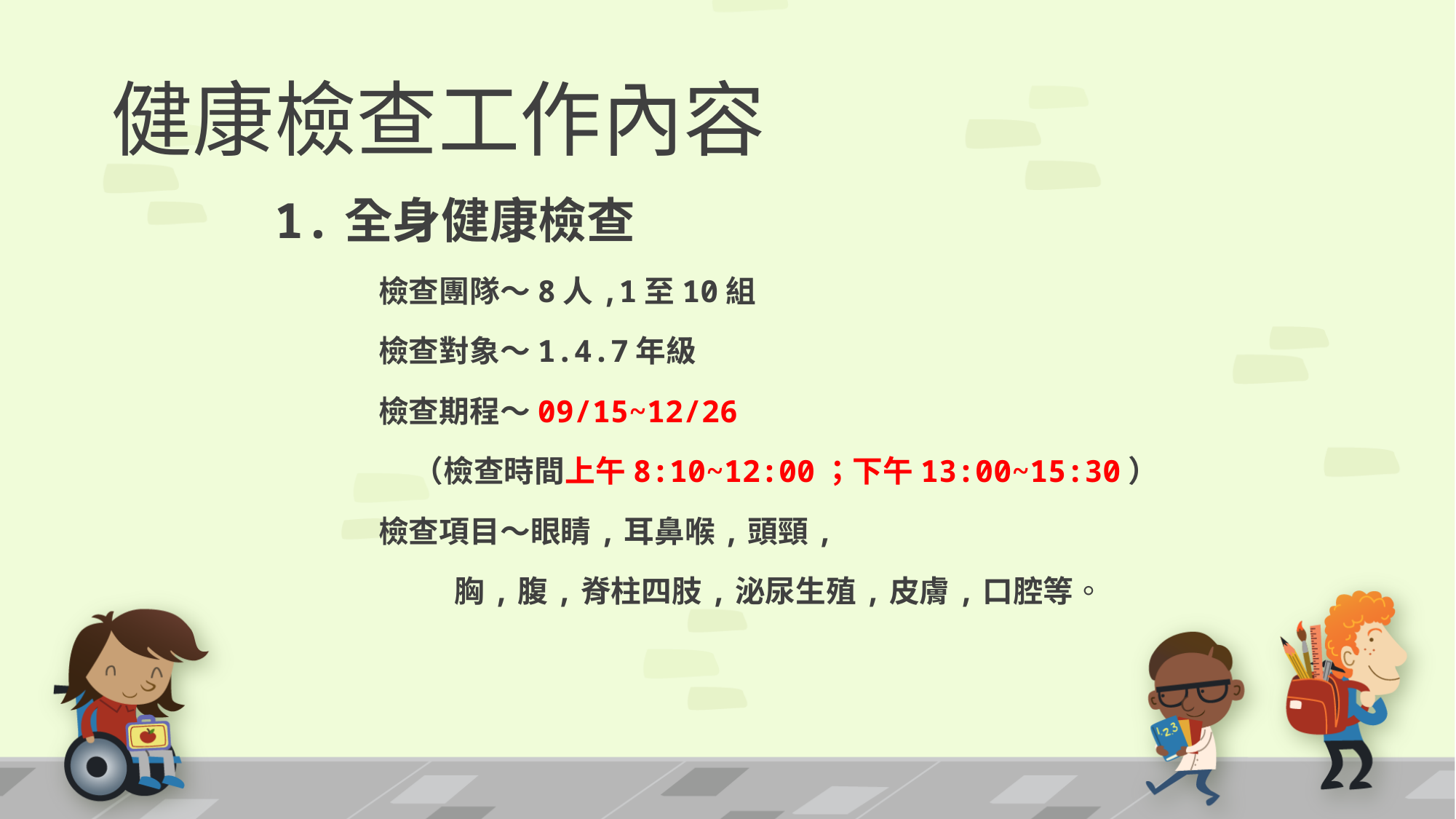

# 健康檢查工作內容
1.全身健康檢查
              檢查團隊～8人,1至10組
              檢查對象～1.4.7年級
              檢查期程～09/15~12/26
                   （檢查時間上午8:10~12:00；下午13:00~15:30）
              檢查項目～眼睛,耳鼻喉,頭頸,
                         胸,腹,脊柱四肢,泌尿生殖,皮膚,口腔等。